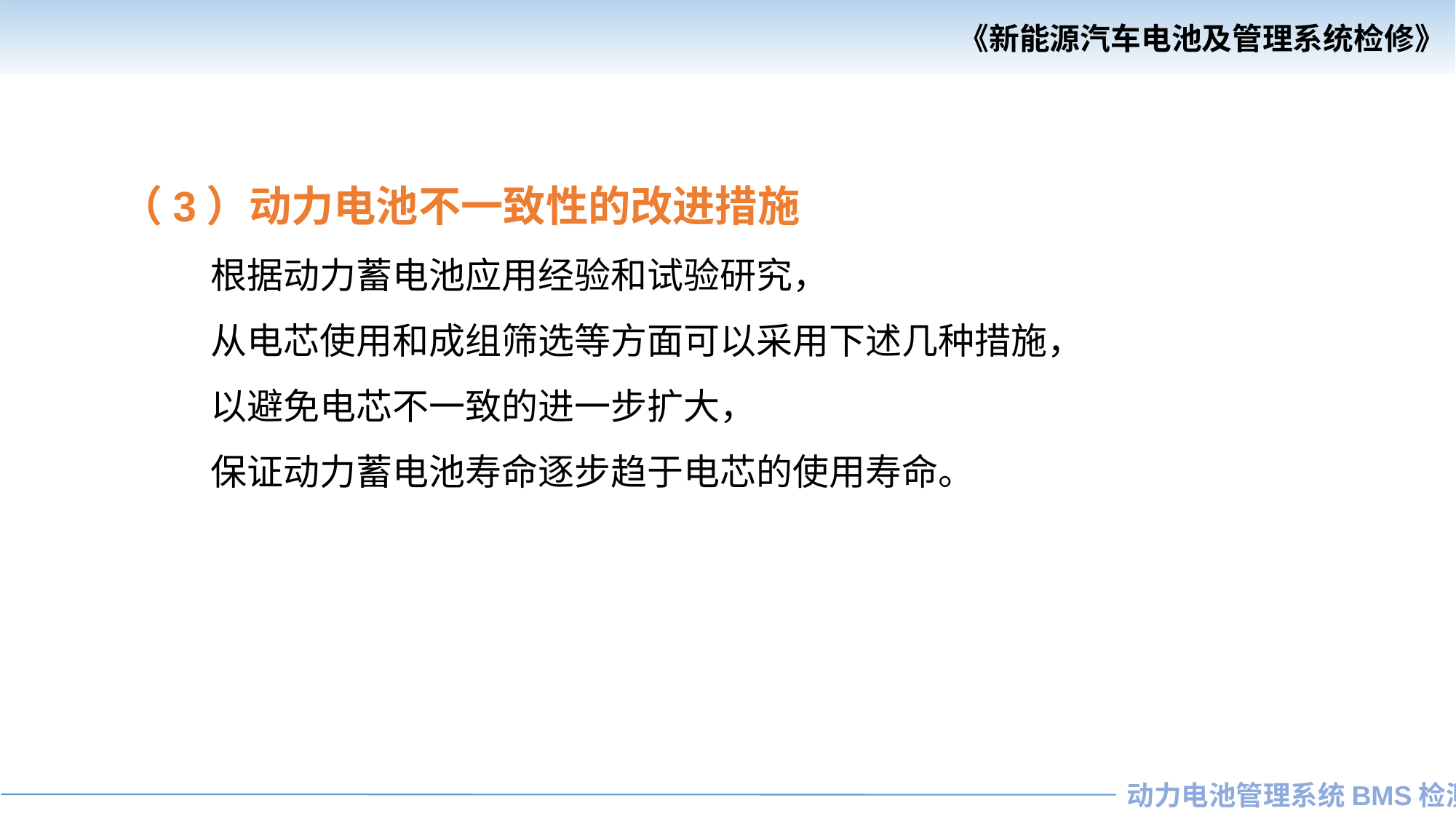

（3）动力电池不一致性的改进措施
          根据动力蓄电池应用经验和试验研究，
          从电芯使用和成组筛选等方面可以采用下述几种措施，
          以避免电芯不一致的进一步扩大，
          保证动力蓄电池寿命逐步趋于电芯的使用寿命。